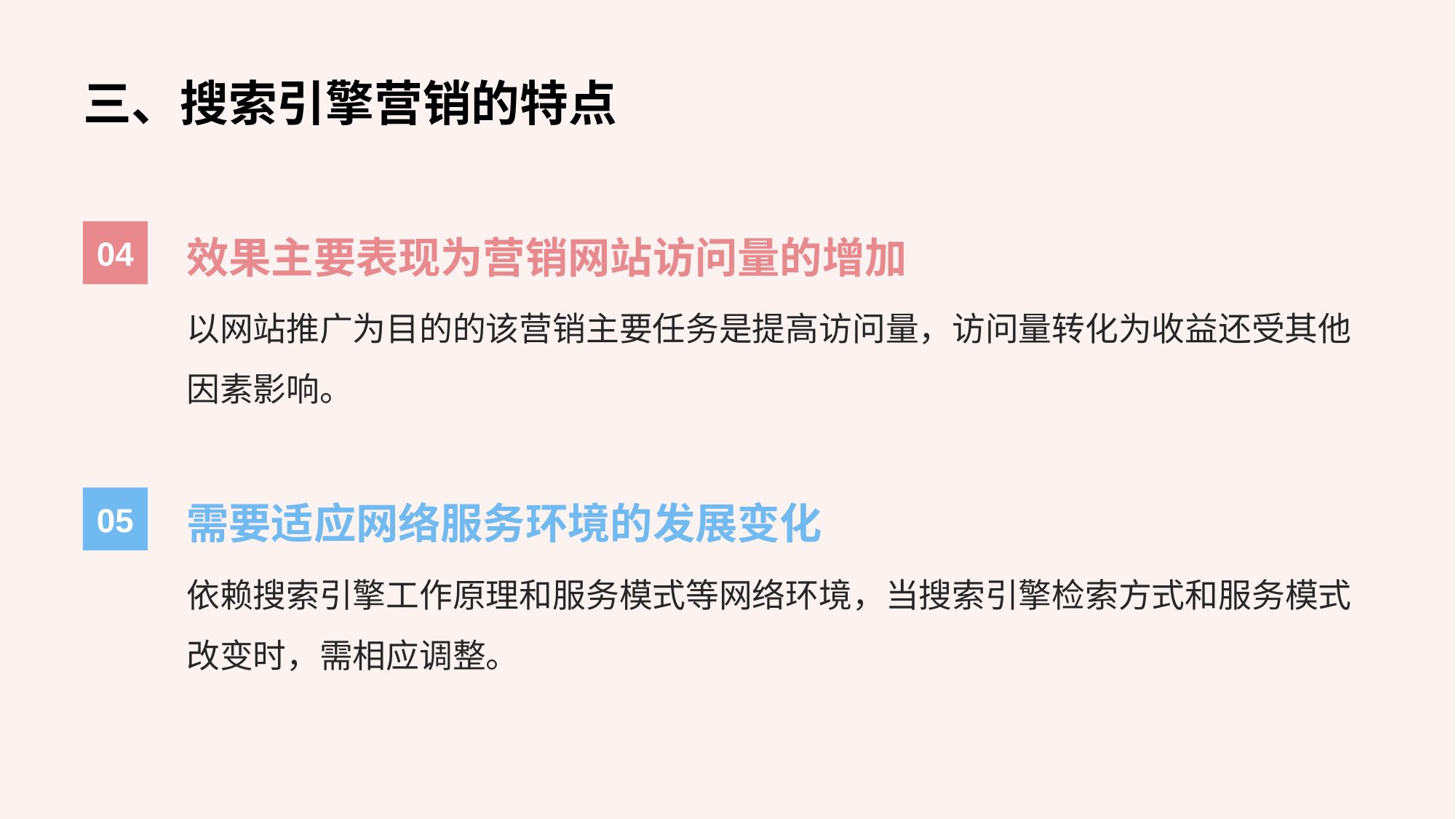

三、搜索引擎营销的特点
04
效果主要表现为营销网站访问量的增加
以网站推广为目的的该营销主要任务是提高访问量，访问量转化为收益还受其他因素影响。
05
需要适应网络服务环境的发展变化
依赖搜索引擎工作原理和服务模式等网络环境，当搜索引擎检索方式和服务模式改变时，需相应调整。